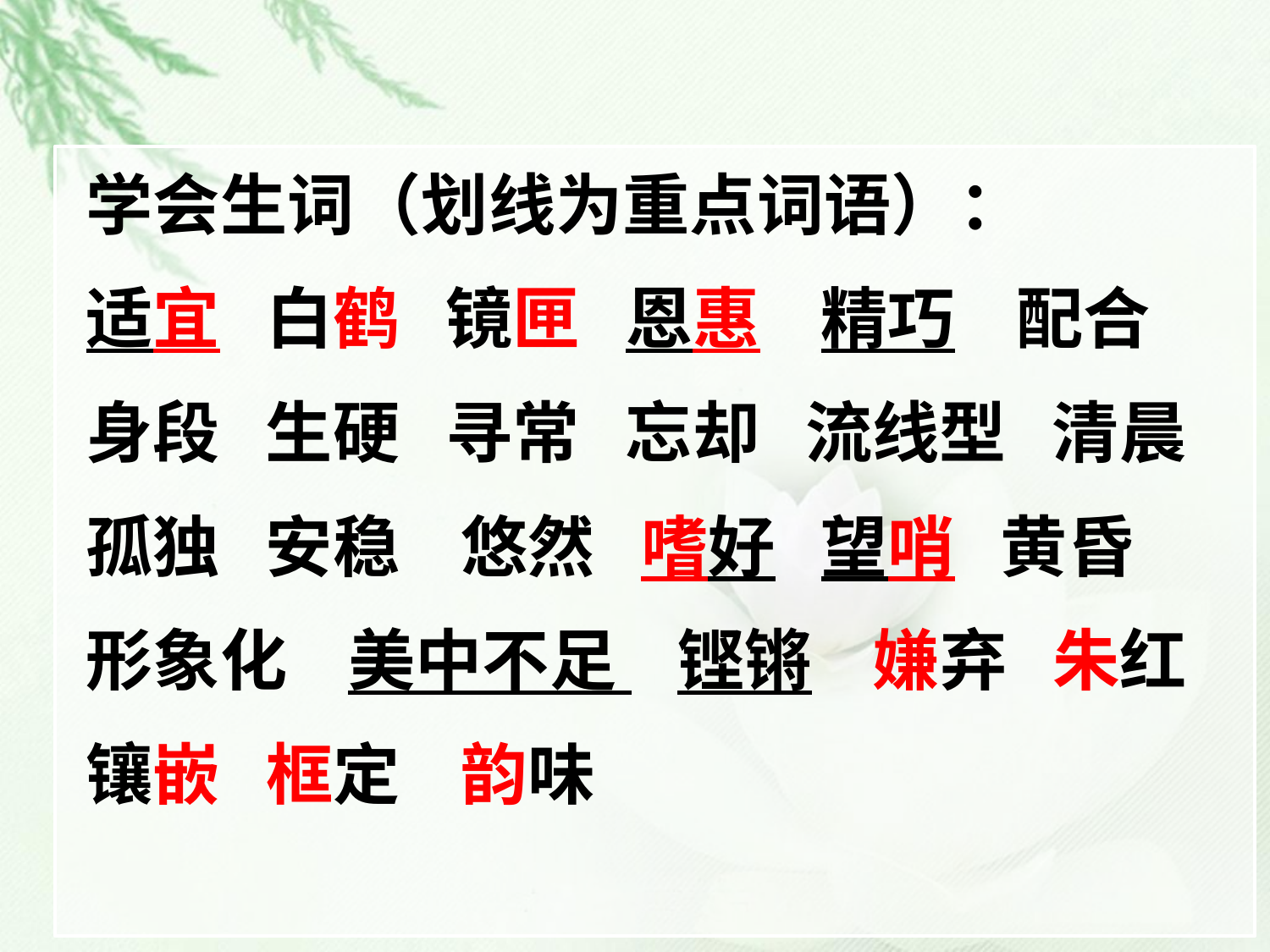

学会生词（划线为重点词语）：
适宜   白鹤   镜匣   恩惠    精巧    配合
身段   生硬   寻常   忘却   流线型   清晨
孤独   安稳    悠然   嗜好   望哨   黄昏
形象化    美中不足    铿锵    嫌弃   朱红
镶嵌   框定    韵味